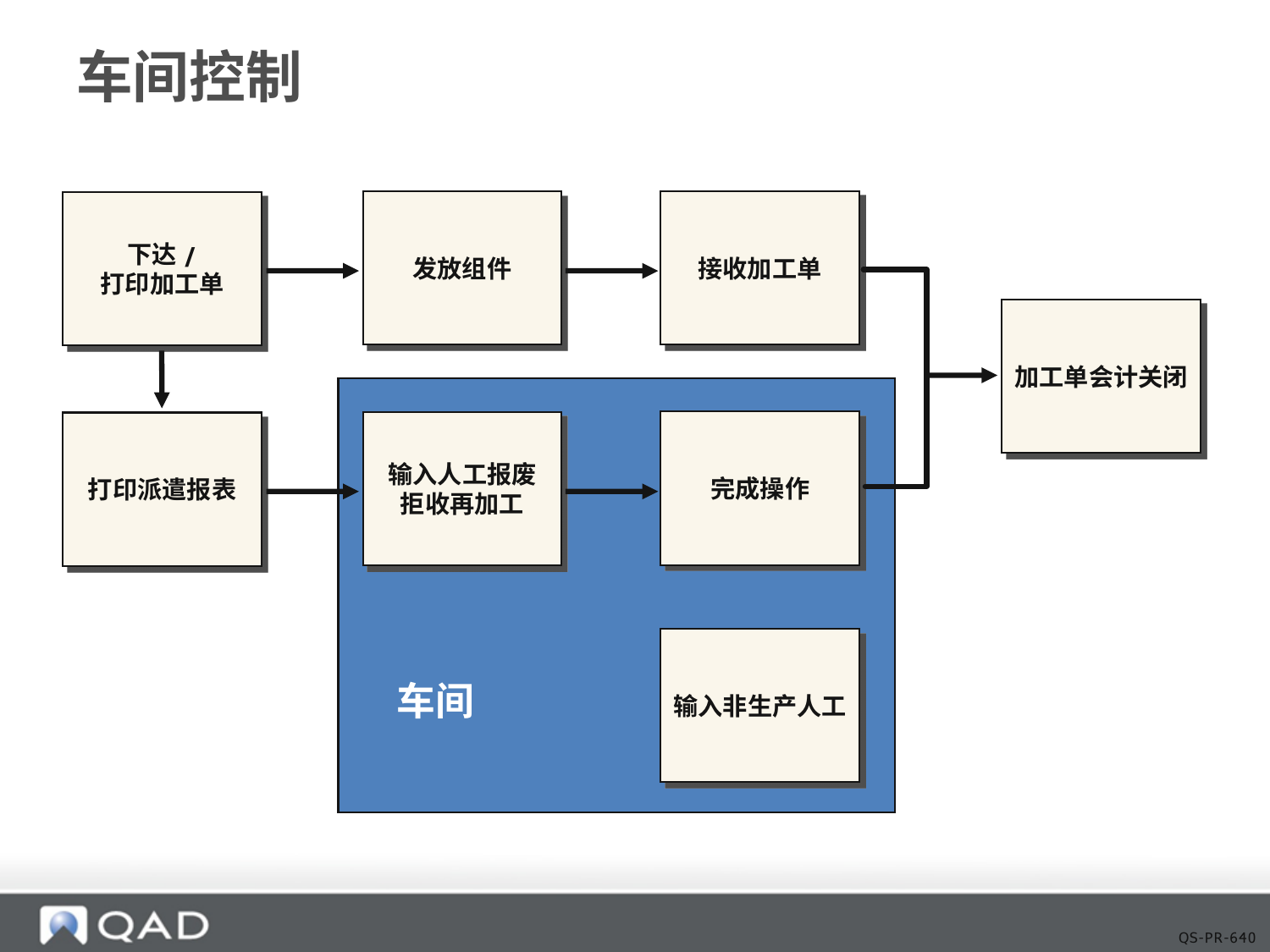

# 车间控制
接收加工单
发放组件
下达/
打印加工单

加工单会计关闭

完成操作
输入人工报废
拒收再加工
打印派遣报表

输入非生产人工
车间
QS-PR-640